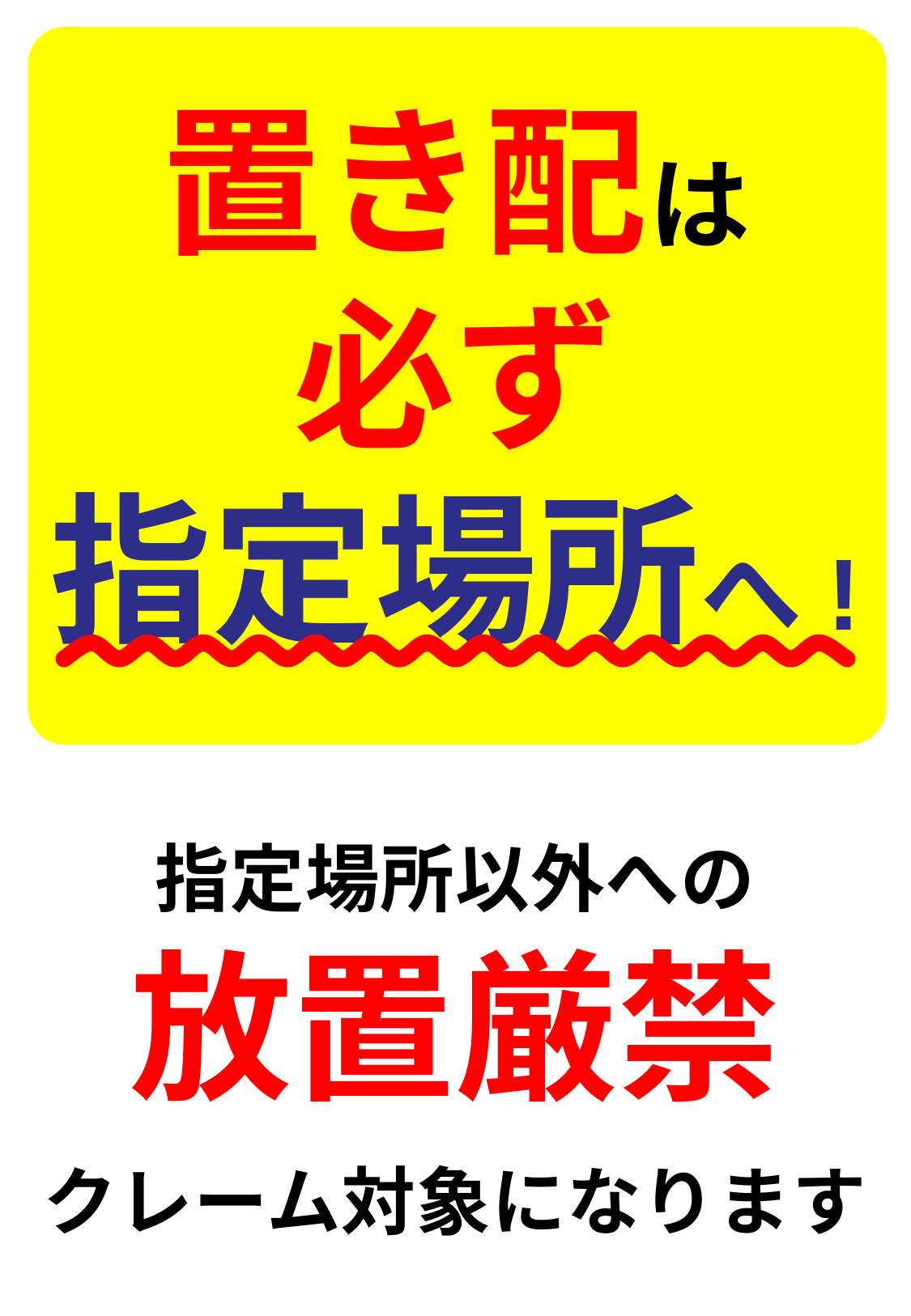

置き配は
必ず
指定場所へ!

指定場所以外への
放置厳禁
クレーム対象になります